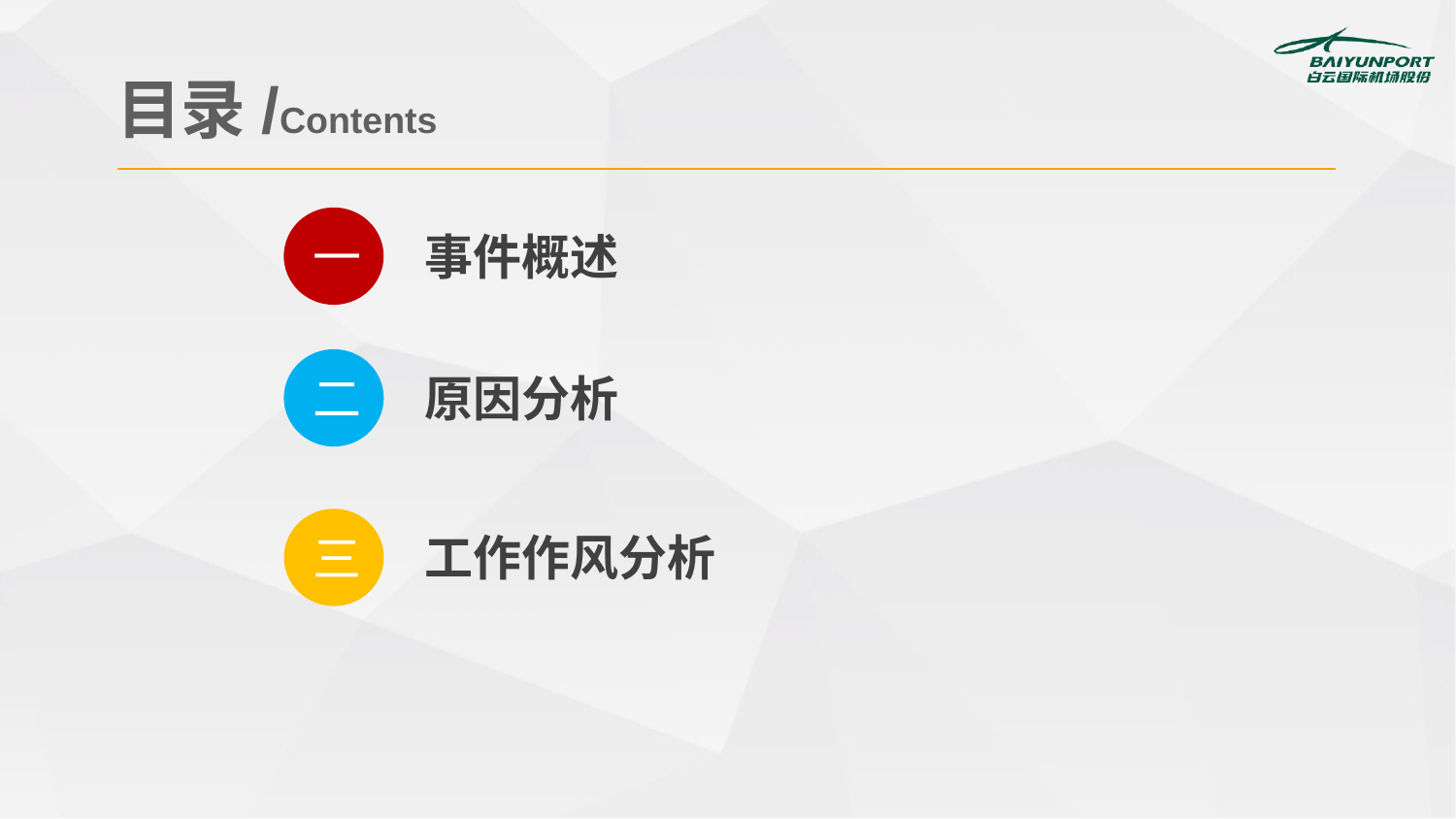

目录/Contents
一
事件概述
二
原因分析
三
工作作风分析